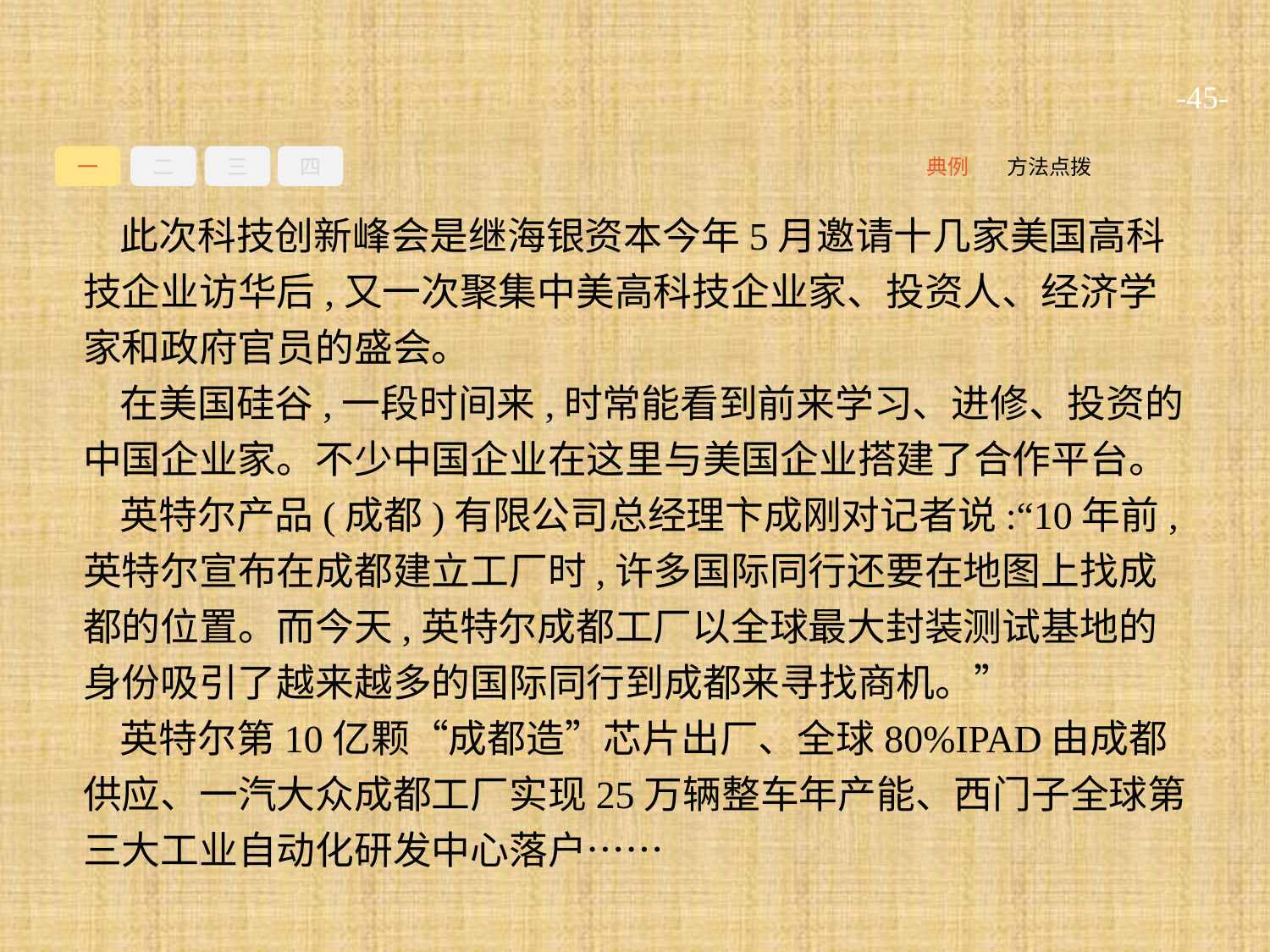

-45-
一
二
三
四
方法点拨
典例
此次科技创新峰会是继海银资本今年5月邀请十几家美国高科技企业访华后,又一次聚集中美高科技企业家、投资人、经济学家和政府官员的盛会。
在美国硅谷,一段时间来,时常能看到前来学习、进修、投资的中国企业家。不少中国企业在这里与美国企业搭建了合作平台。
英特尔产品(成都)有限公司总经理卞成刚对记者说:“10年前,英特尔宣布在成都建立工厂时,许多国际同行还要在地图上找成都的位置。而今天,英特尔成都工厂以全球最大封装测试基地的身份吸引了越来越多的国际同行到成都来寻找商机。”
英特尔第10亿颗“成都造”芯片出厂、全球80%IPAD由成都供应、一汽大众成都工厂实现25万辆整车年产能、西门子全球第三大工业自动化研发中心落户……